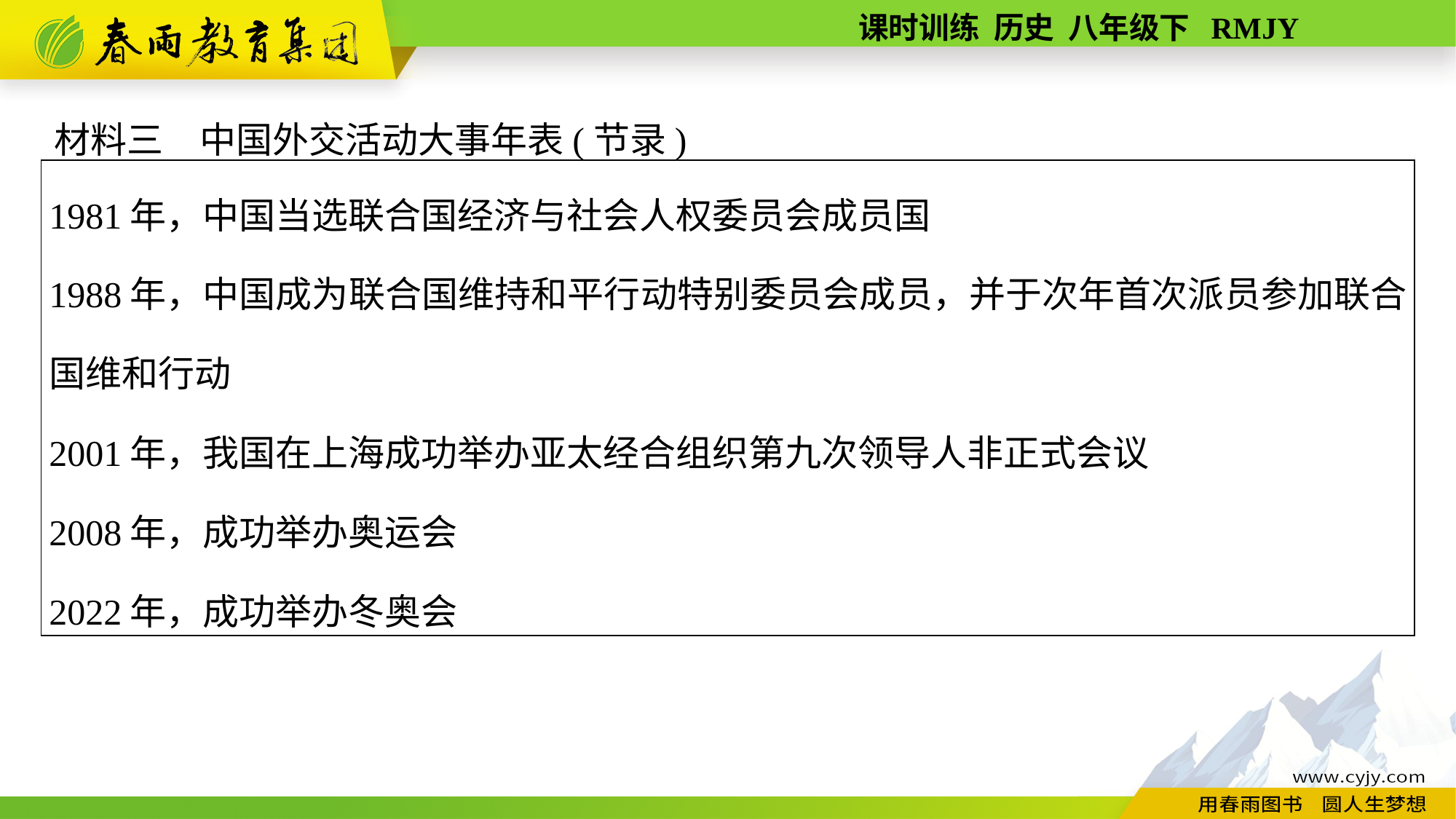

材料三　中国外交活动大事年表(节录)
| 1981年，中国当选联合国经济与社会人权委员会成员国 1988年，中国成为联合国维持和平行动特别委员会成员，并于次年首次派员参加联合国维和行动 2001年，我国在上海成功举办亚太经合组织第九次领导人非正式会议 2008年，成功举办奥运会 2022年，成功举办冬奥会 |
| --- |